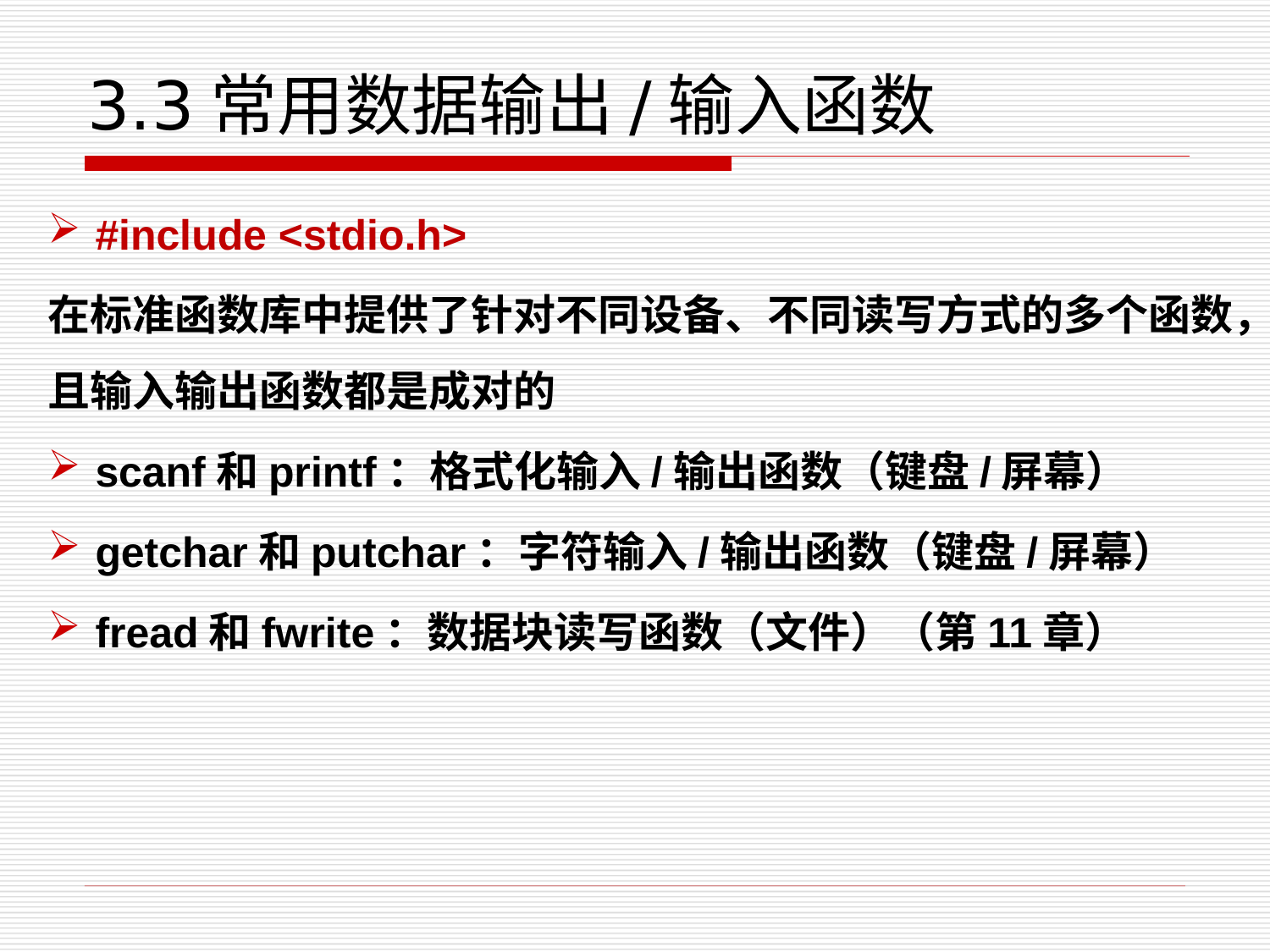

# 3.3常用数据输出/输入函数
#include <stdio.h>
在标准函数库中提供了针对不同设备、不同读写方式的多个函数，且输入输出函数都是成对的
scanf和printf：格式化输入/输出函数（键盘/屏幕）
getchar和putchar：字符输入/输出函数（键盘/屏幕）
fread和fwrite：数据块读写函数（文件）（第11章）